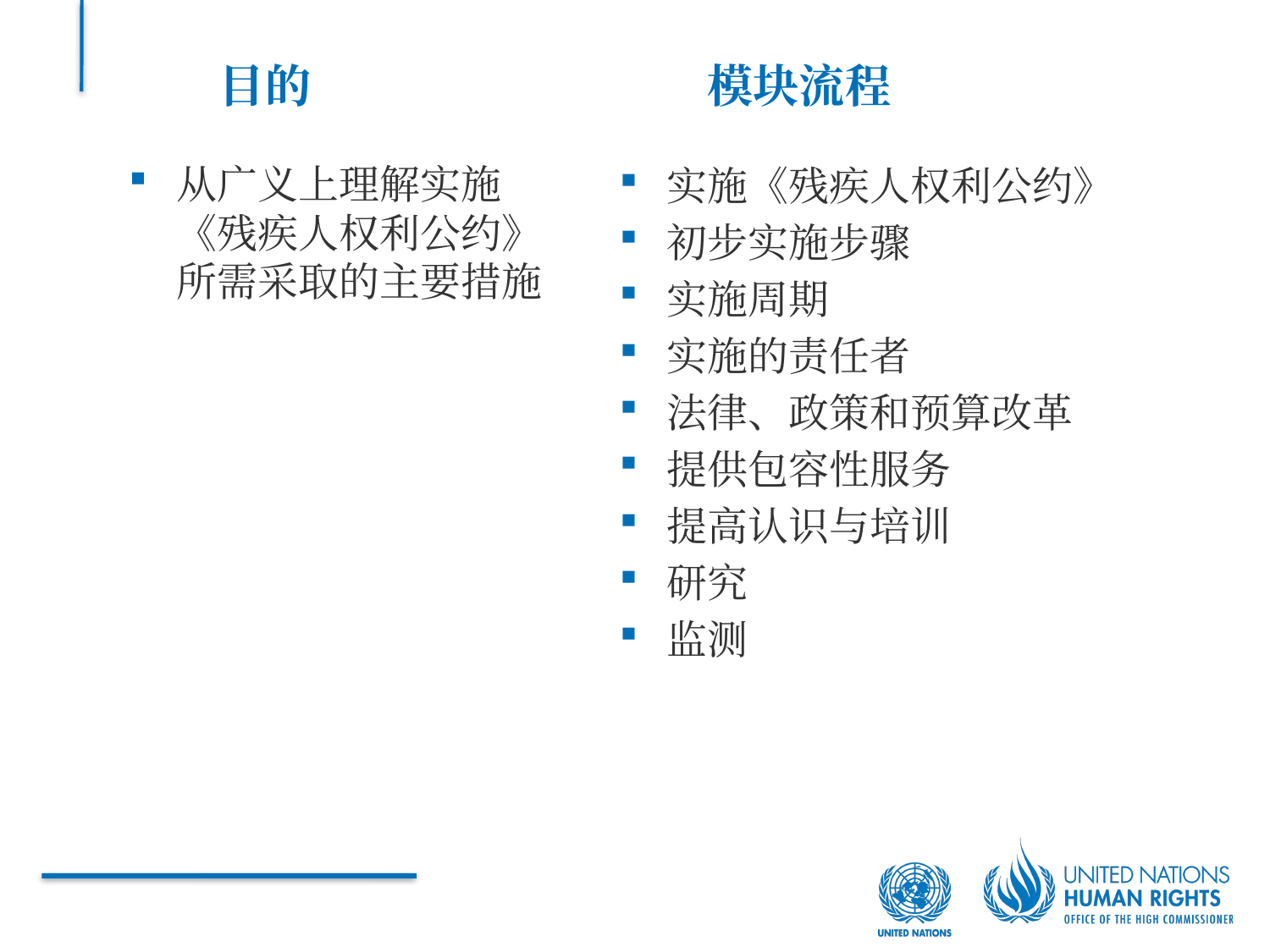

目的
模块流程
从广义上理解实施《残疾人权利公约》所需采取的主要措施

实施《残疾人权利公约》
初步实施步骤
实施周期
实施的责任者
法律、政策和预算改革
提供包容性服务
提高认识与培训
研究
监测